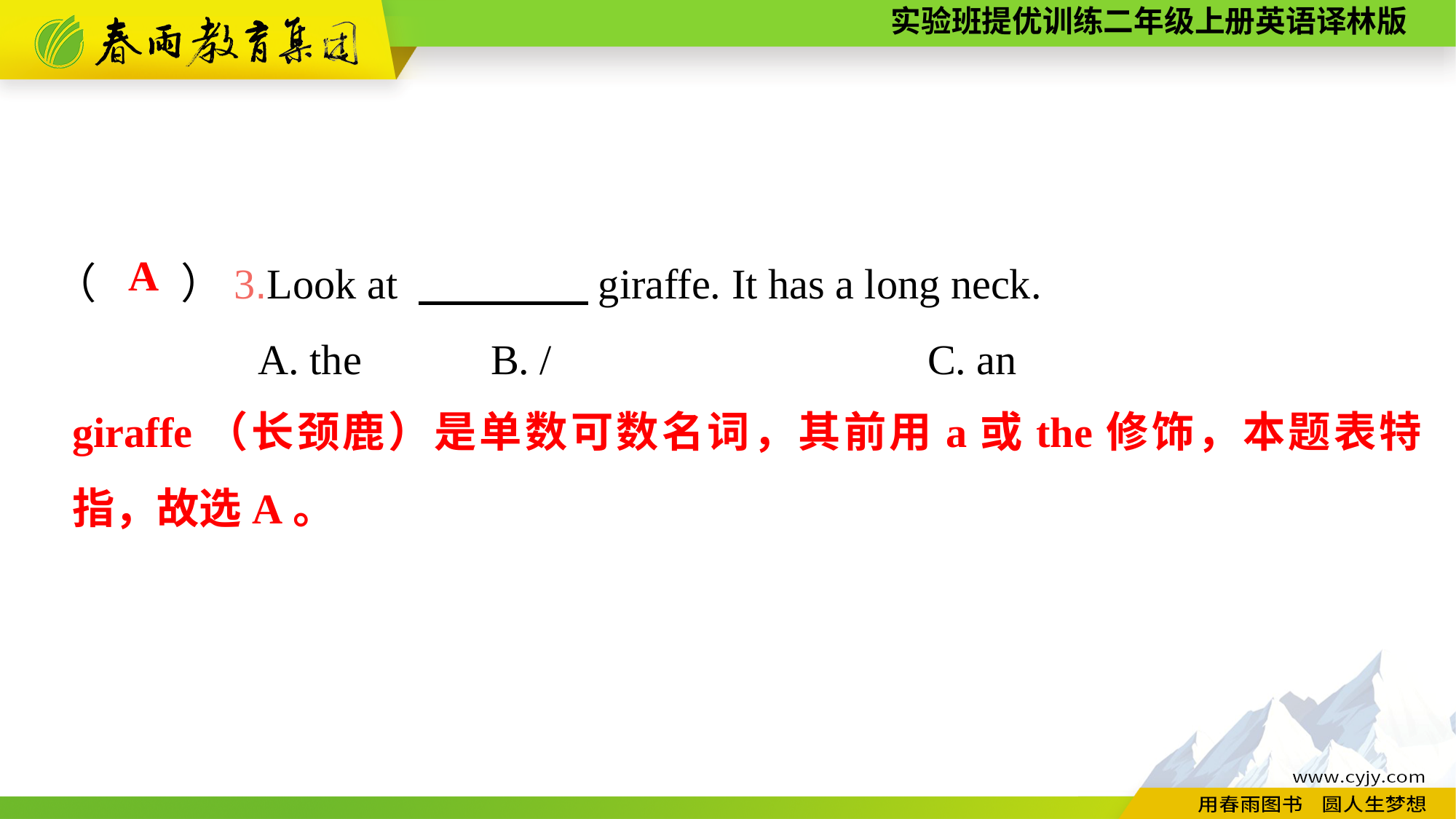

（　　）3.Look at 　　　　giraffe. It has a long neck.
A. the		B. /				C. an
A
giraffe（长颈鹿）是单数可数名词，其前用a或the修饰，本题表特指，故选A。